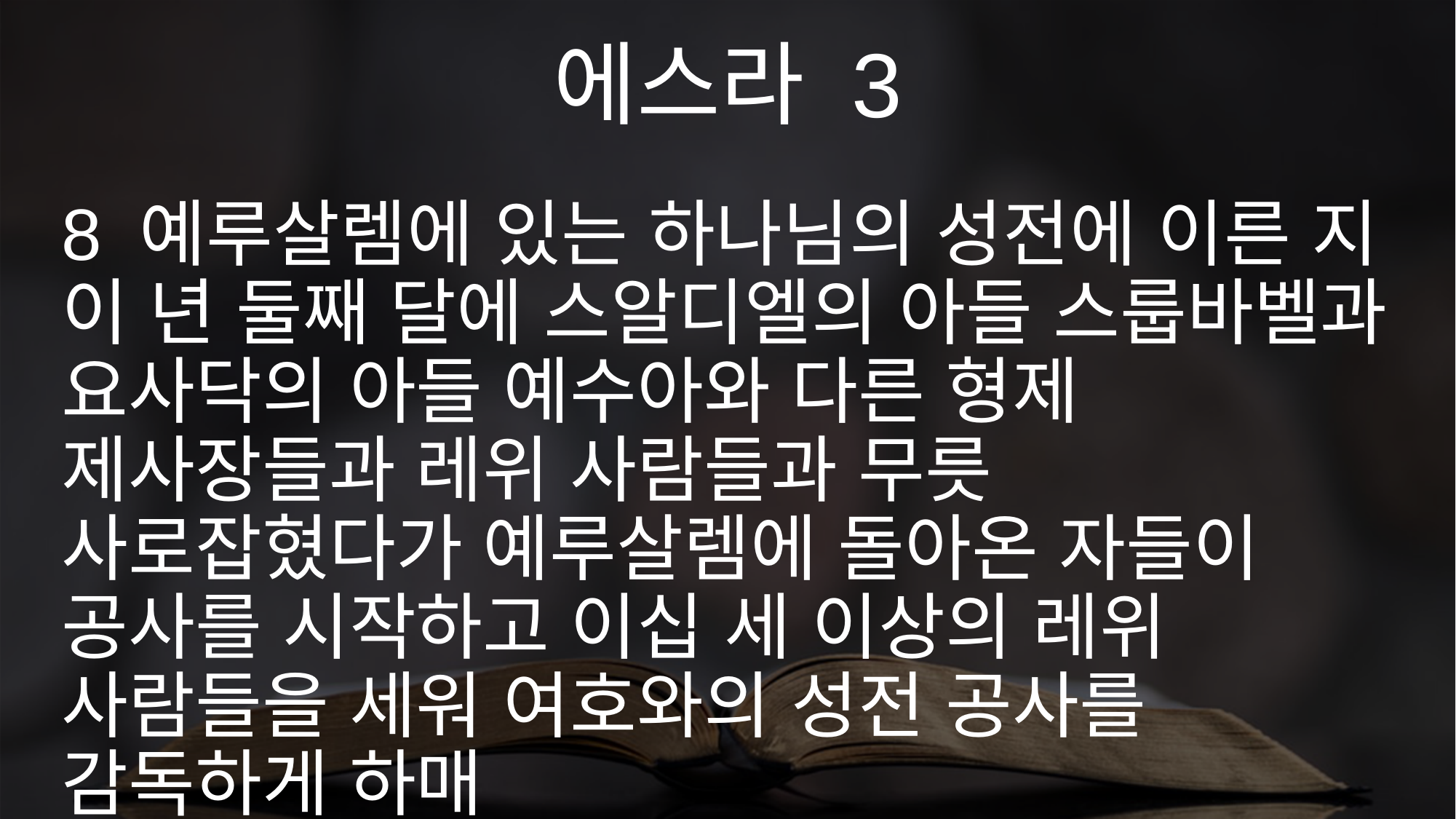

에스라 3
8 예루살렘에 있는 하나님의 성전에 이른 지 이 년 둘째 달에 스알디엘의 아들 스룹바벨과 요사닥의 아들 예수아와 다른 형제 제사장들과 레위 사람들과 무릇 사로잡혔다가 예루살렘에 돌아온 자들이 공사를 시작하고 이십 세 이상의 레위 사람들을 세워 여호와의 성전 공사를 감독하게 하매